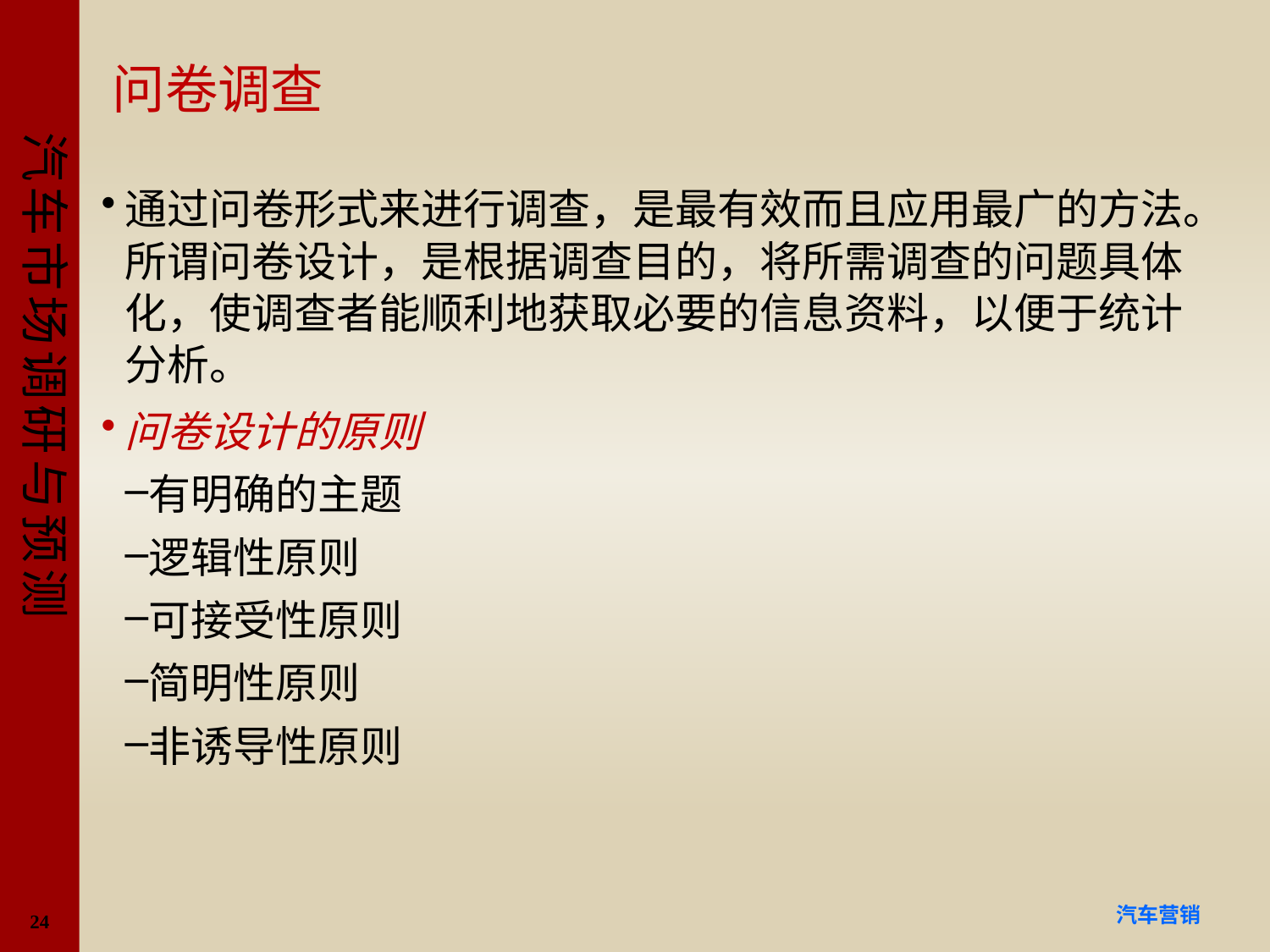

# 问卷调查
通过问卷形式来进行调查，是最有效而且应用最广的方法。所谓问卷设计，是根据调查目的，将所需调查的问题具体化，使调查者能顺利地获取必要的信息资料，以便于统计分析。
问卷设计的原则
有明确的主题
逻辑性原则
可接受性原则
简明性原则
非诱导性原则

24